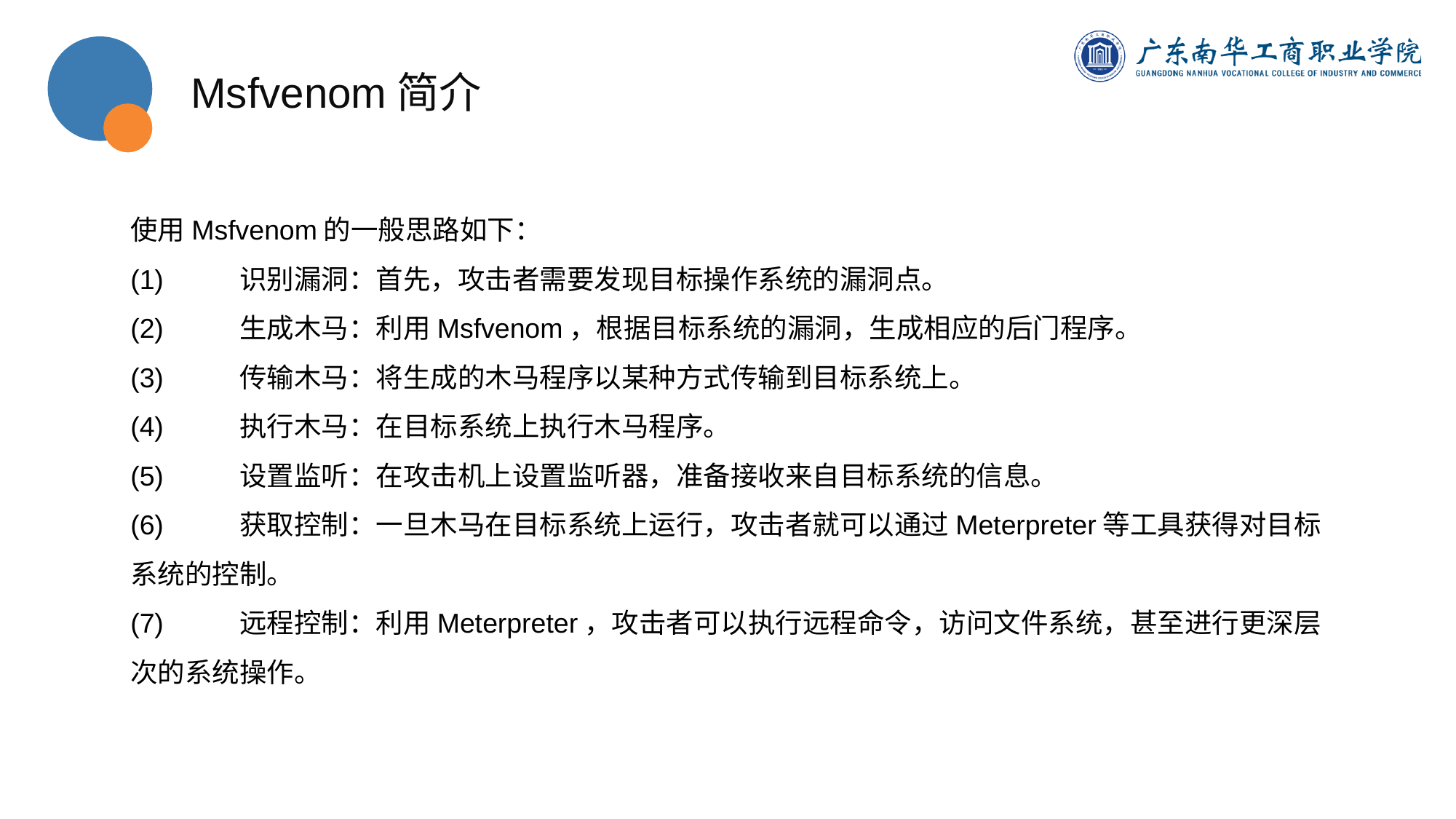

Msfvenom简介

使用Msfvenom的一般思路如下：
(1)	识别漏洞：首先，攻击者需要发现目标操作系统的漏洞点。
(2)	生成木马：利用Msfvenom，根据目标系统的漏洞，生成相应的后门程序。
(3)	传输木马：将生成的木马程序以某种方式传输到目标系统上。
(4)	执行木马：在目标系统上执行木马程序。
(5)	设置监听：在攻击机上设置监听器，准备接收来自目标系统的信息。
(6)	获取控制：一旦木马在目标系统上运行，攻击者就可以通过Meterpreter等工具获得对目标系统的控制。
(7)	远程控制：利用Meterpreter，攻击者可以执行远程命令，访问文件系统，甚至进行更深层次的系统操作。